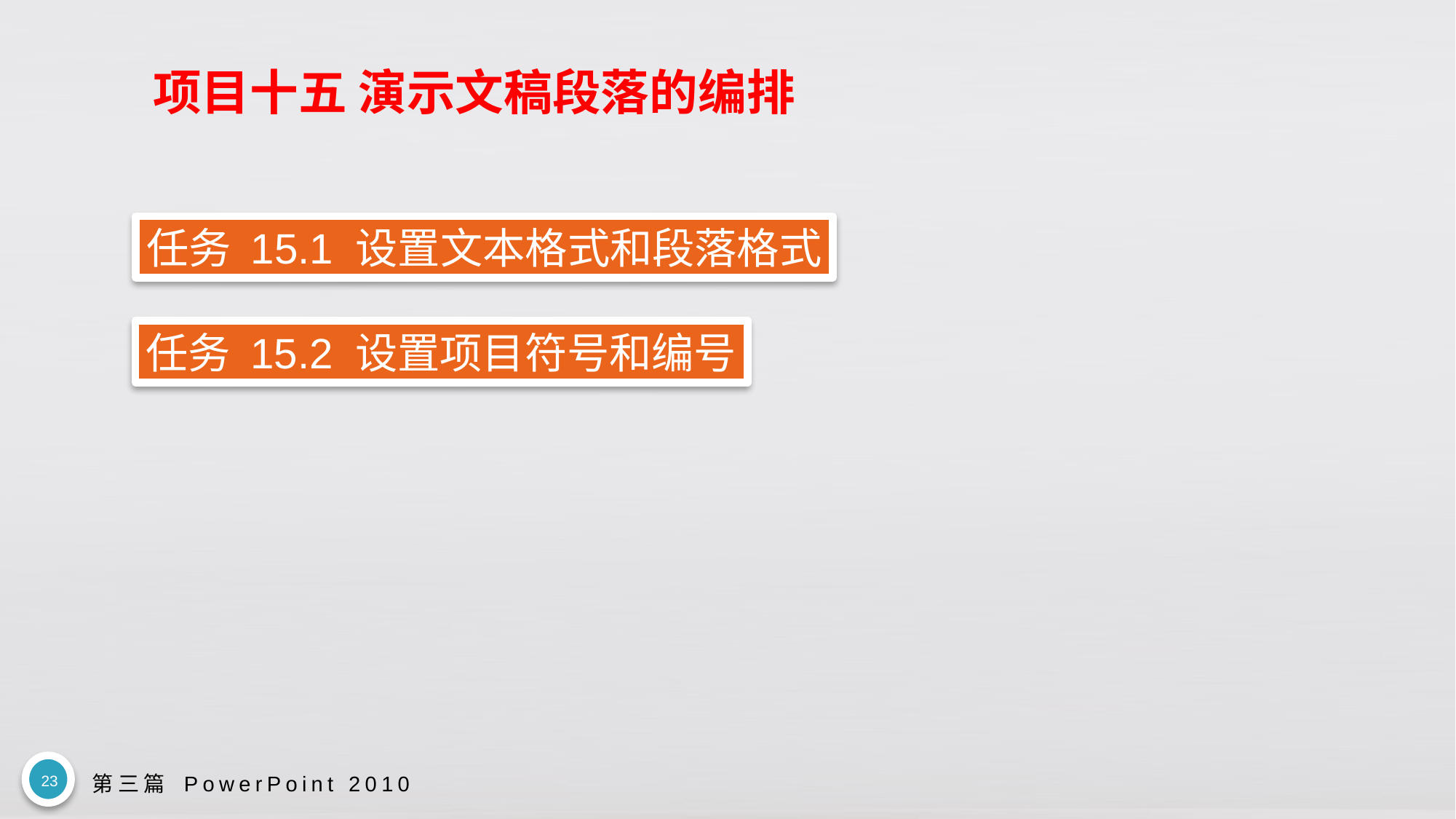

# 项目十五 演示文稿段落的编排
任务 15.1 设置文本格式和段落格式
任务 15.2 设置项目符号和编号
23